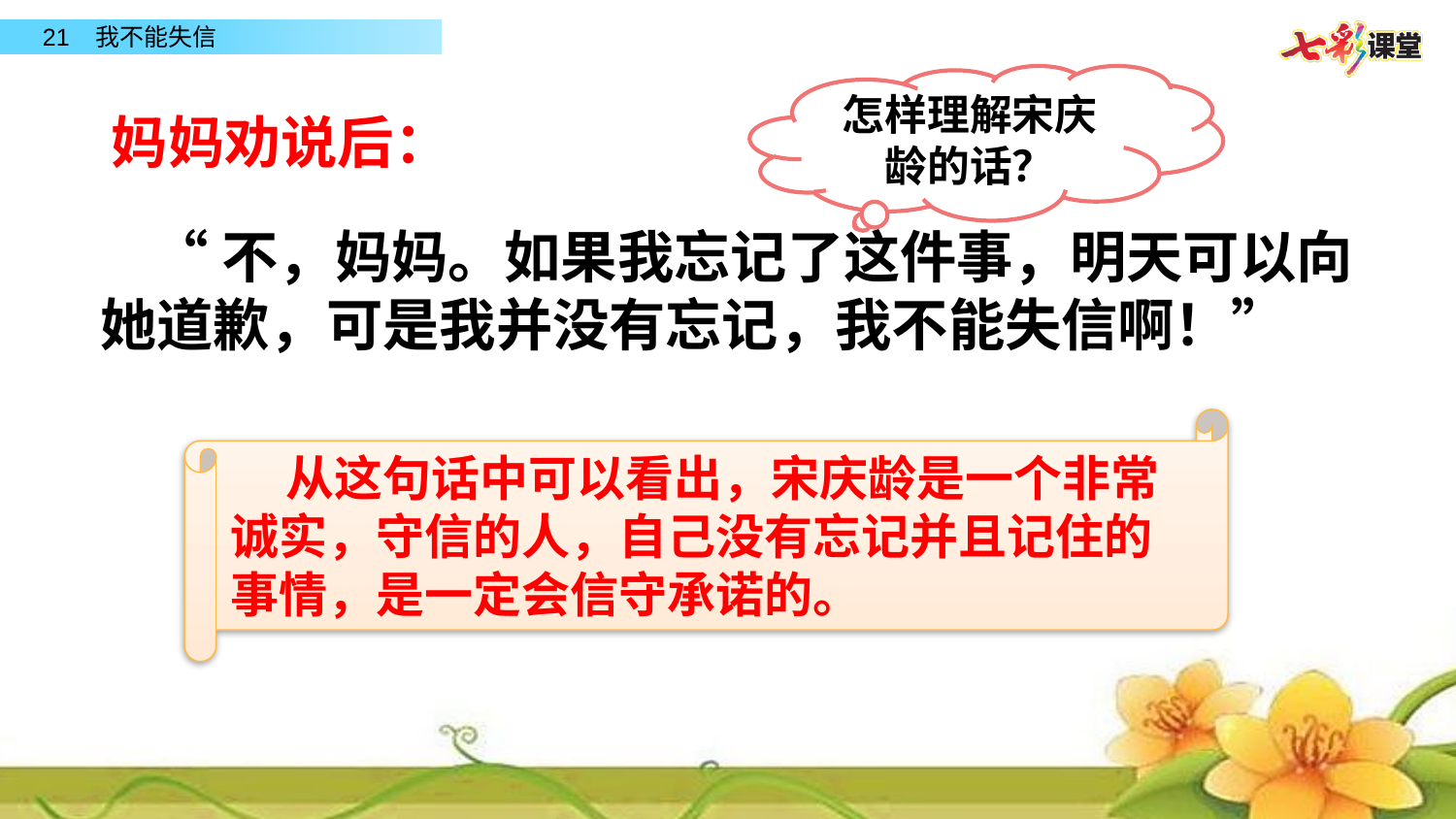

怎样理解宋庆龄的话？
妈妈劝说后：
    “不，妈妈。如果我忘记了这件事，明天可以向她道歉，可是我并没有忘记，我不能失信啊！”
    从这句话中可以看出，宋庆龄是一个非常诚实，守信的人，自己没有忘记并且记住的事情，是一定会信守承诺的。